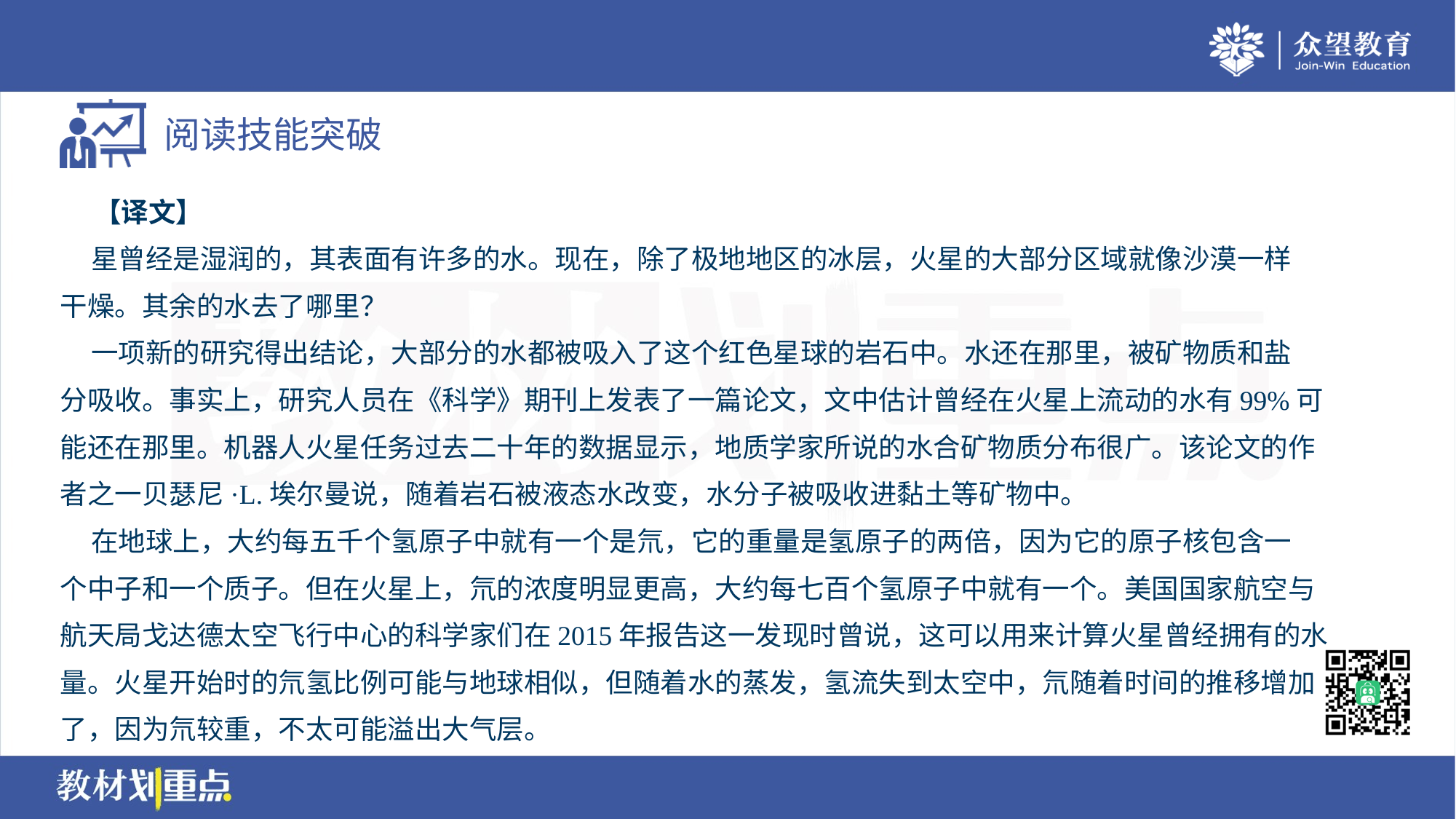

【译文】
    星曾经是湿润的，其表面有许多的水。现在，除了极地地区的冰层，火星的大部分区域就像沙漠一样
干燥。其余的水去了哪里？
    一项新的研究得出结论，大部分的水都被吸入了这个红色星球的岩石中。水还在那里，被矿物质和盐
分吸收。事实上，研究人员在《科学》期刊上发表了一篇论文，文中估计曾经在火星上流动的水有99%可
能还在那里。机器人火星任务过去二十年的数据显示，地质学家所说的水合矿物质分布很广。该论文的作
者之一贝瑟尼·L.埃尔曼说，随着岩石被液态水改变，水分子被吸收进黏土等矿物中。
    在地球上，大约每五千个氢原子中就有一个是氘，它的重量是氢原子的两倍，因为它的原子核包含一
个中子和一个质子。但在火星上，氘的浓度明显更高，大约每七百个氢原子中就有一个。美国国家航空与
航天局戈达德太空飞行中心的科学家们在2015年报告这一发现时曾说，这可以用来计算火星曾经拥有的水
量。火星开始时的氘氢比例可能与地球相似，但随着水的蒸发，氢流失到太空中，氘随着时间的推移增加
了，因为氘较重，不太可能溢出大气层。